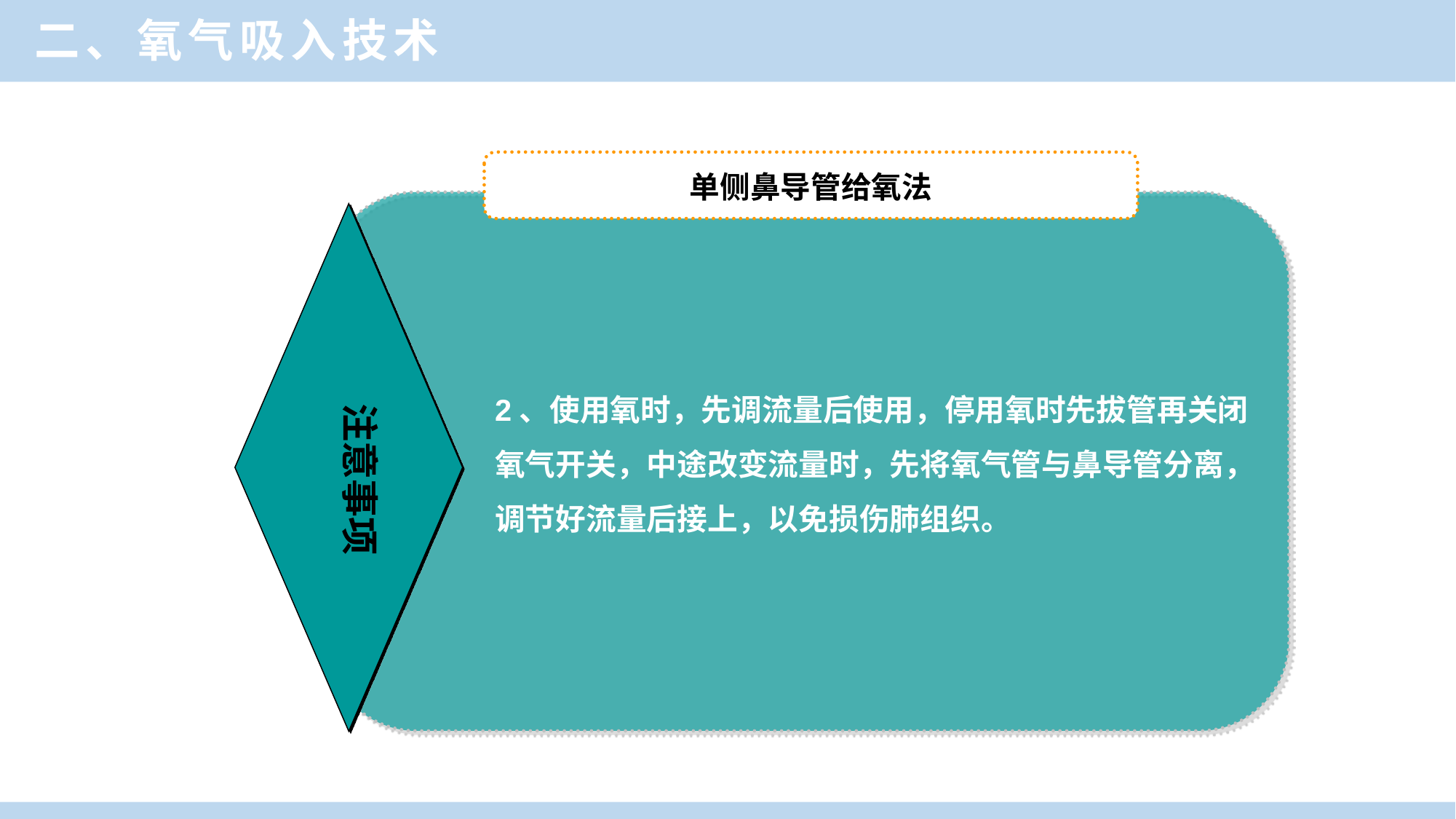

二、氧气吸入技术
单侧鼻导管给氧法

注意事项
2、使用氧时，先调流量后使用，停用氧时先拔管再关闭氧气开关，中途改变流量时，先将氧气管与鼻导管分离，调节好流量后接上，以免损伤肺组织。